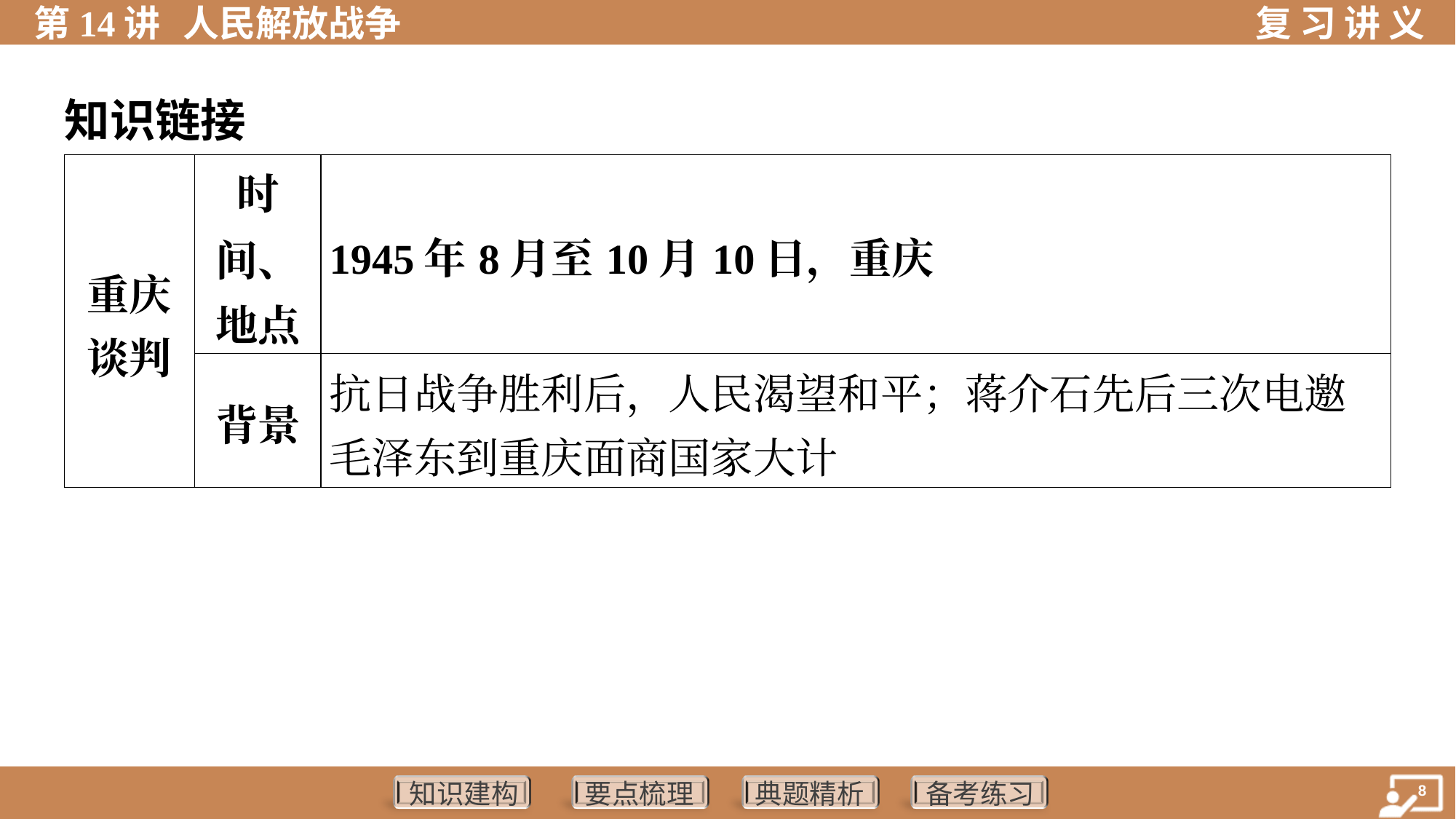

知识链接
| 重庆 谈判 | 时 间、 地点 | 1945年8月至10月10日，重庆 |  |  |  |  |
| --- | --- | --- | --- | --- | --- | --- |
|  | 背景 | 抗日战争胜利后，人民渴望和平；蒋介石先后三次电邀 毛泽东到重庆面商国家大计 |  |  |  |  |